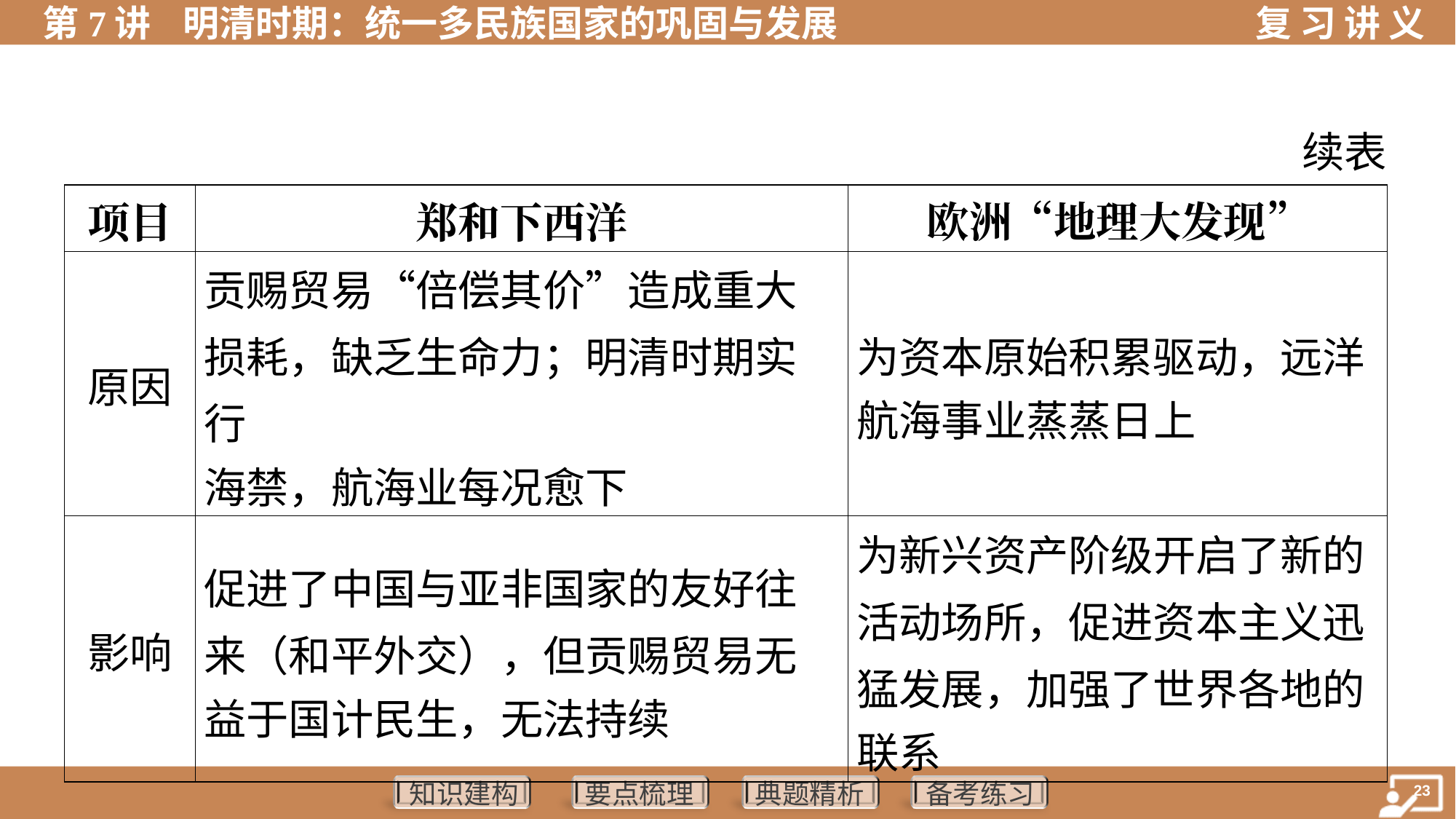

续表
| 项目 | 郑和下西洋 | 欧洲“地理大发现” |
| --- | --- | --- |
| 原因 | 贡赐贸易“倍偿其价”造成重大损耗，缺乏生命力；明清时期实行 海禁，航海业每况愈下 | 为资本原始积累驱动，远洋 航海事业蒸蒸日上 |
| 影响 | 促进了中国与亚非国家的友好往 来（和平外交），但贡赐贸易无 益于国计民生，无法持续 | 为新兴资产阶级开启了新的 活动场所，促进资本主义迅 猛发展，加强了世界各地的 联系 |